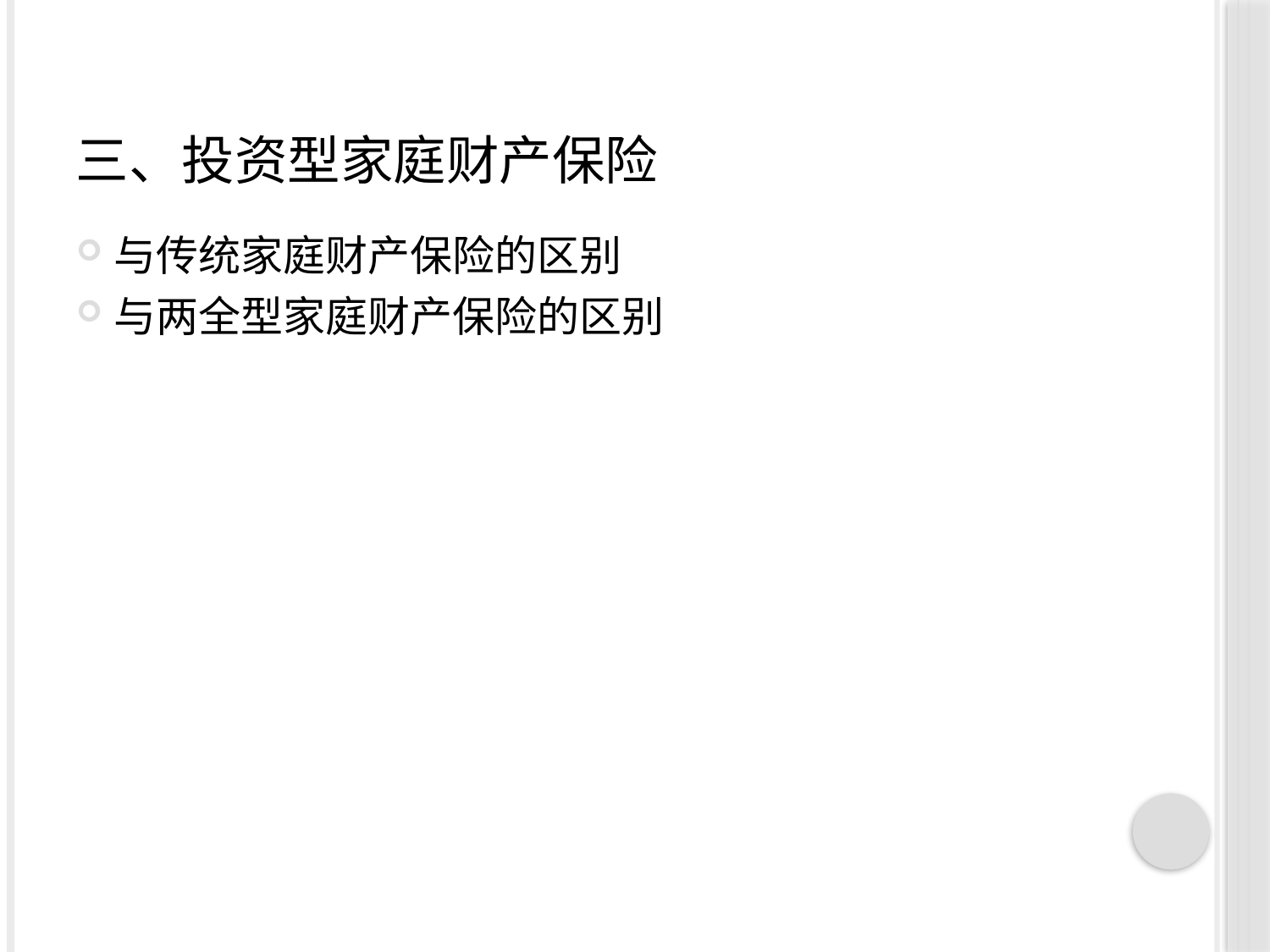

# 三、投资型家庭财产保险
与传统家庭财产保险的区别
与两全型家庭财产保险的区别